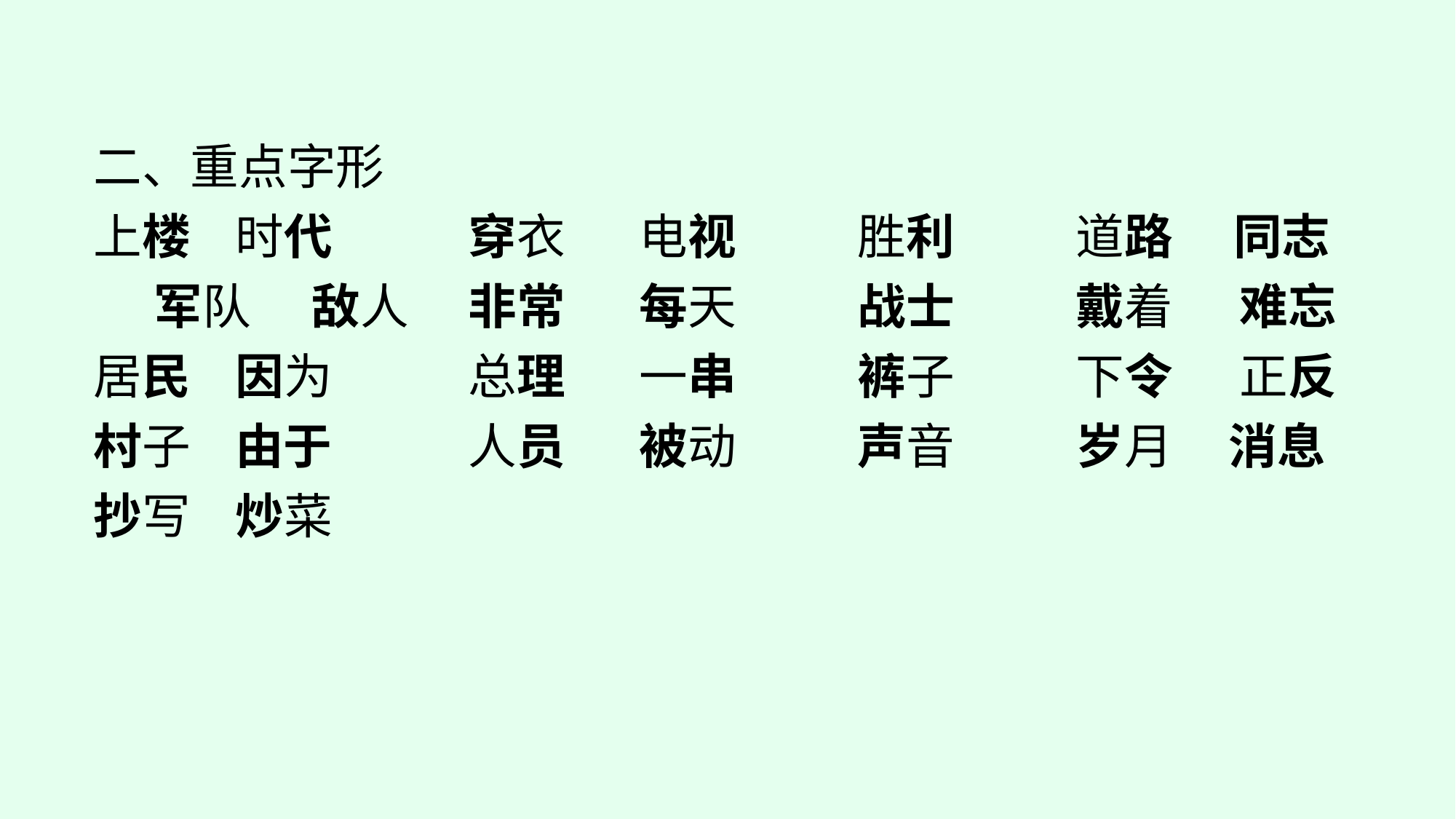

二、重点字形
上楼	时代		穿衣		电视		胜利		道路　 同志　 军队　 敌人	非常		每天		战士		戴着	     难忘
居民	因为		总理		一串		裤子		下令	     正反
村子	由于		人员		被动		声音		岁月	    消息
抄写	炒菜